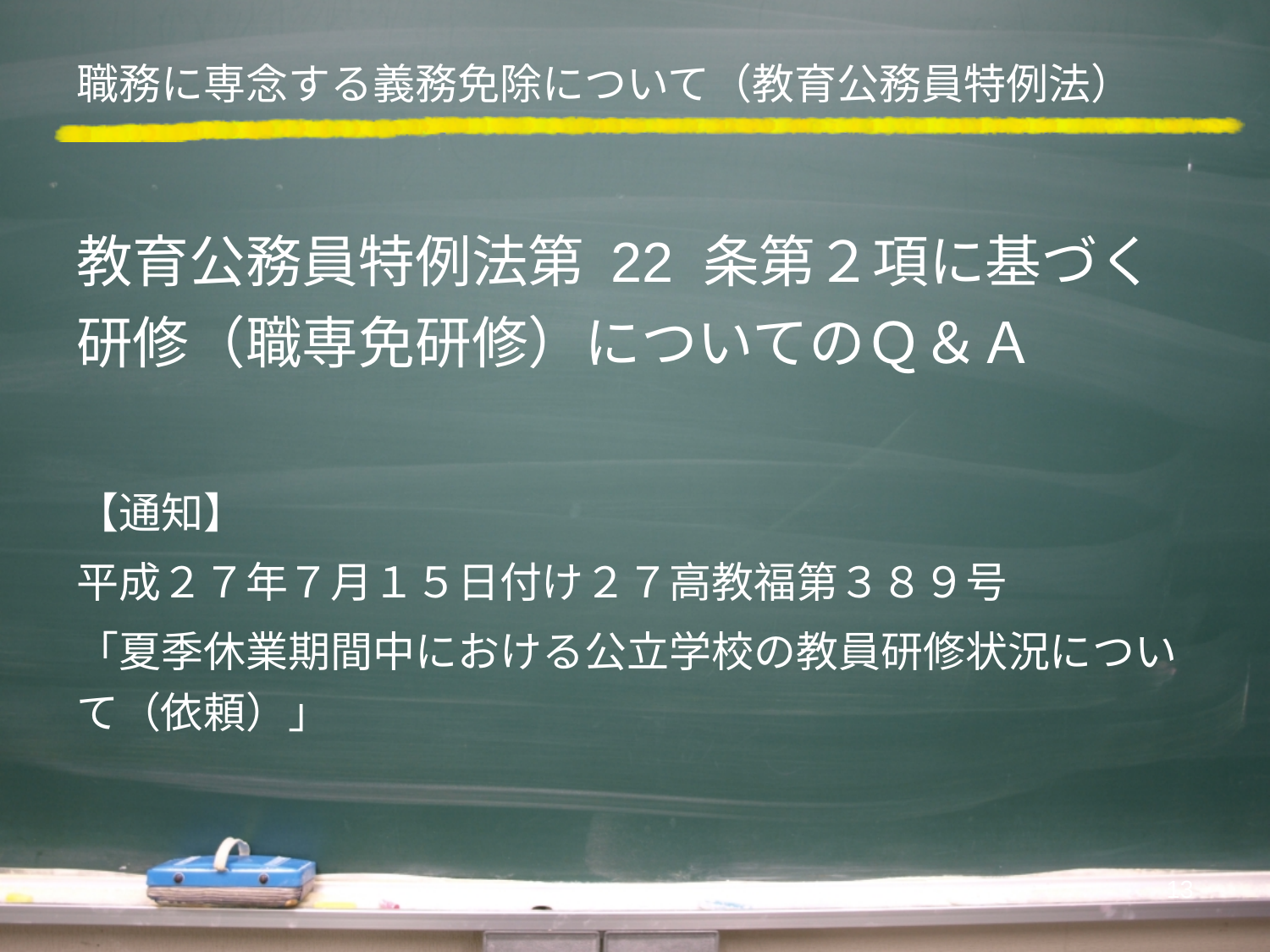

# 職務に専念する義務免除について（教育公務員特例法）
教育公務員特例法第 22 条第２項に基づく研修（職専免研修）についてのＱ＆Ａ

【通知】
平成２７年７月１５日付け２７高教福第３８９号
「夏季休業期間中における公立学校の教員研修状況について（依頼）」
13